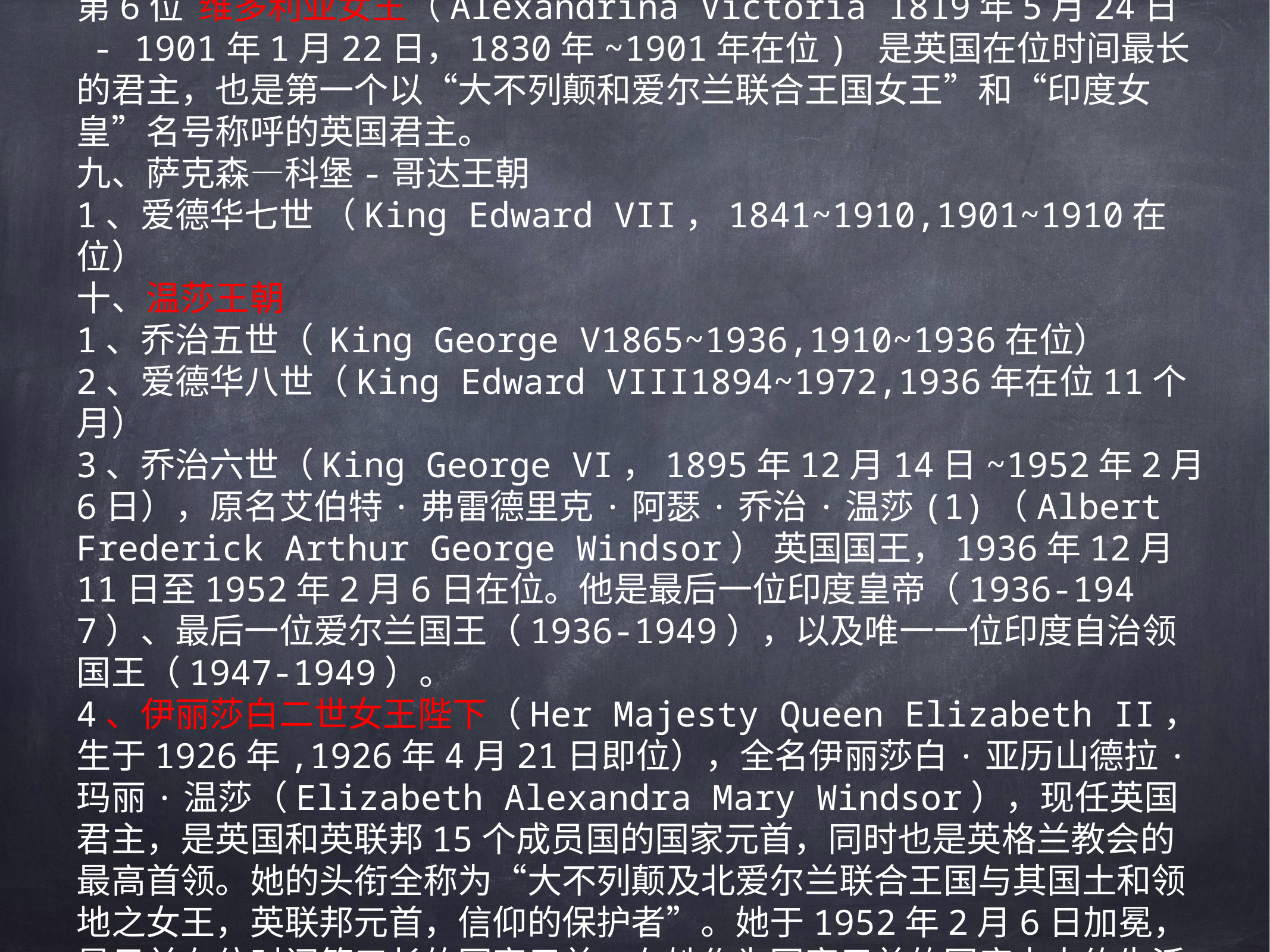

八、汉诺威王朝（共6位）
第6位  维多利亚女王（Alexandrina Victoria 1819年5月24日 - 1901年1月22日，1830年~1901年在位) 是英国在位时间最长的君主，也是第一个以“大不列颠和爱尔兰联合王国女王”和“印度女皇”名号称呼的英国君主。
九、萨克森—科堡-哥达王朝
1、爱德华七世 （King Edward VII，1841~1910,1901~1910在位）
十、温莎王朝
1、乔治五世（ King George V1865~1936,1910~1936在位）
2、爱德华八世（King Edward VIII1894~1972,1936年在位11个月）
3、乔治六世（King George VI，1895年12月14日~1952年2月6日），原名艾伯特·弗雷德里克·阿瑟·乔治·温莎(1)（Albert Frederick Arthur George Windsor） 英国国王，1936年12月11日至1952年2月6日在位。他是最后一位印度皇帝（1936-1947）、最后一位爱尔兰国王（1936-1949），以及唯一一位印度自治领国王（1947-1949）。
4、伊丽莎白二世女王陛下（Her Majesty Queen Elizabeth II，生于1926年,1926年4月21日即位），全名伊丽莎白·亚历山德拉·玛丽·温莎（Elizabeth Alexandra Mary Windsor），现任英国君主，是英国和英联邦15个成员国的国家元首，同时也是英格兰教会的最高首领。她的头衔全称为“大不列颠及北爱尔兰联合王国与其国土和领地之女王，英联邦元首，信仰的保护者”。她于1952年2月6日加冕，是目前在位时间第三长的国家元首，在她作为国家元首的国度中大约生活着1.25亿人。